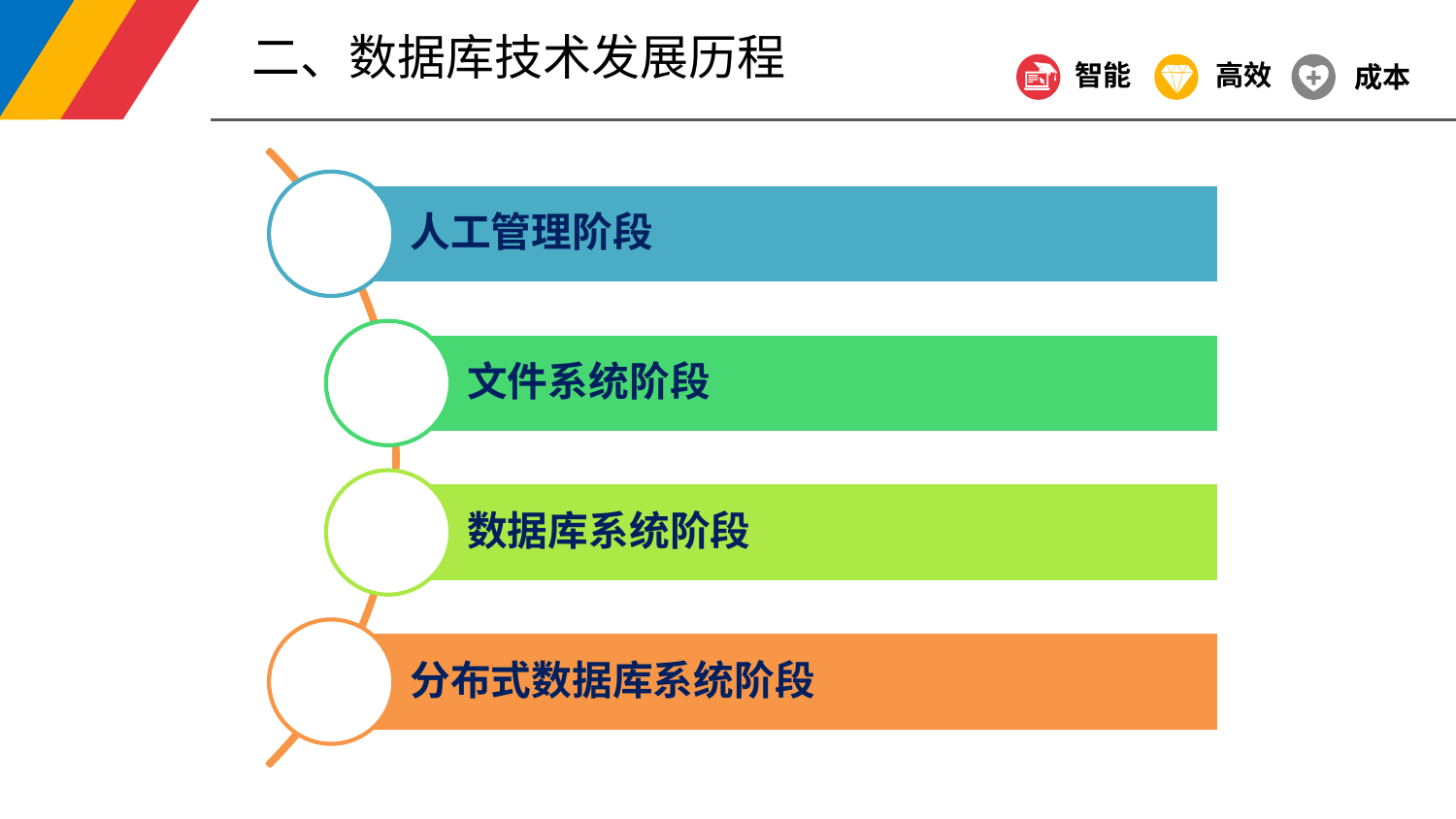

二、数据库技术发展历程
智能
高效
成本
人工管理阶段
文件系统阶段
数据库系统阶段
分布式数据库系统阶段